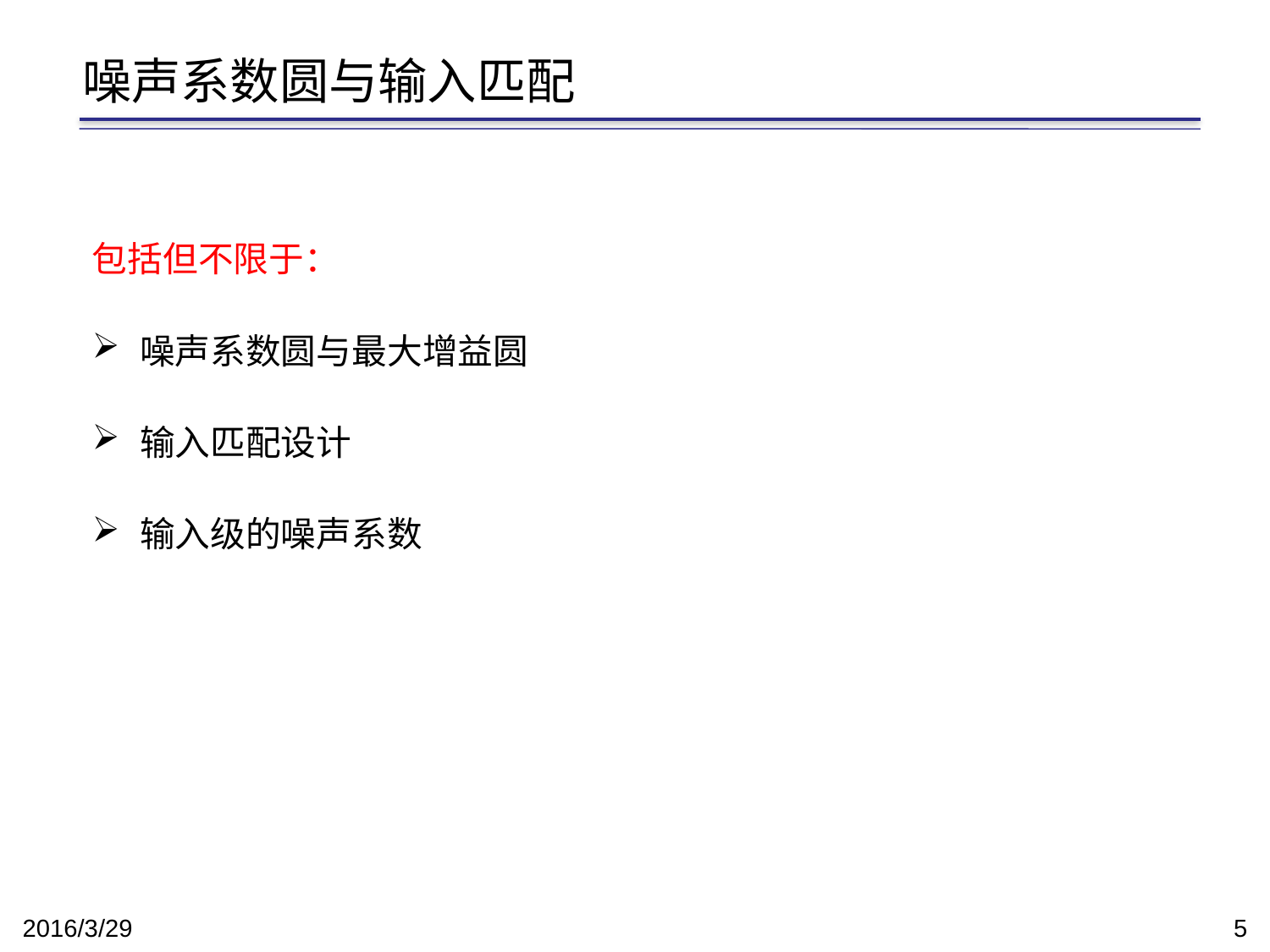

# 噪声系数圆与输入匹配

包括但不限于：
噪声系数圆与最大增益圆
输入匹配设计
输入级的噪声系数

2016/3/29
5